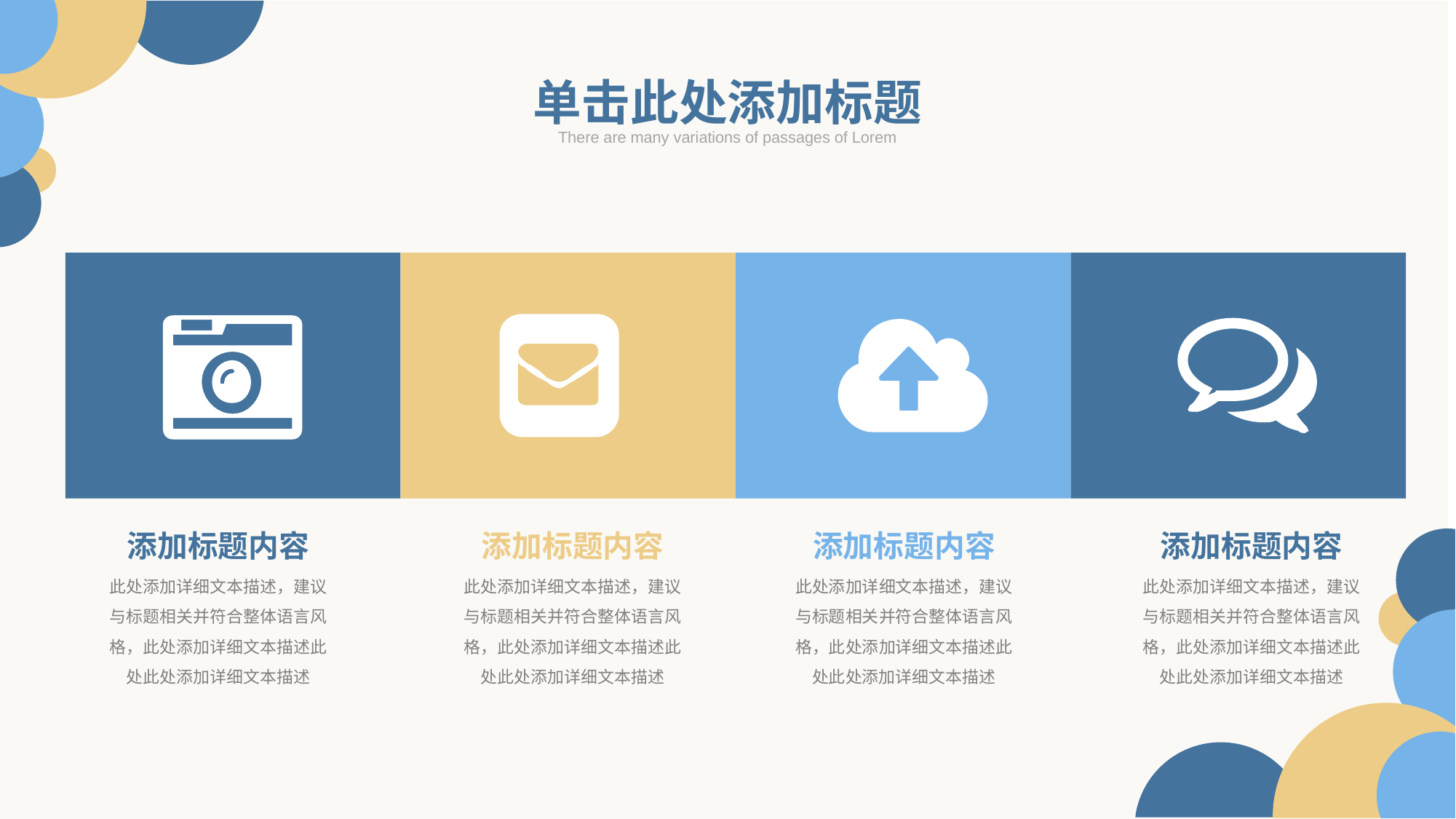

单击此处添加标题
There are many variations of passages of Lorem

添加标题内容
添加标题内容
添加标题内容
添加标题内容

此处添加详细文本描述，建议与标题相关并符合整体语言风格，此处添加详细文本描述此处此处添加详细文本描述
此处添加详细文本描述，建议与标题相关并符合整体语言风格，此处添加详细文本描述此处此处添加详细文本描述
此处添加详细文本描述，建议与标题相关并符合整体语言风格，此处添加详细文本描述此处此处添加详细文本描述
此处添加详细文本描述，建议与标题相关并符合整体语言风格，此处添加详细文本描述此处此处添加详细文本描述